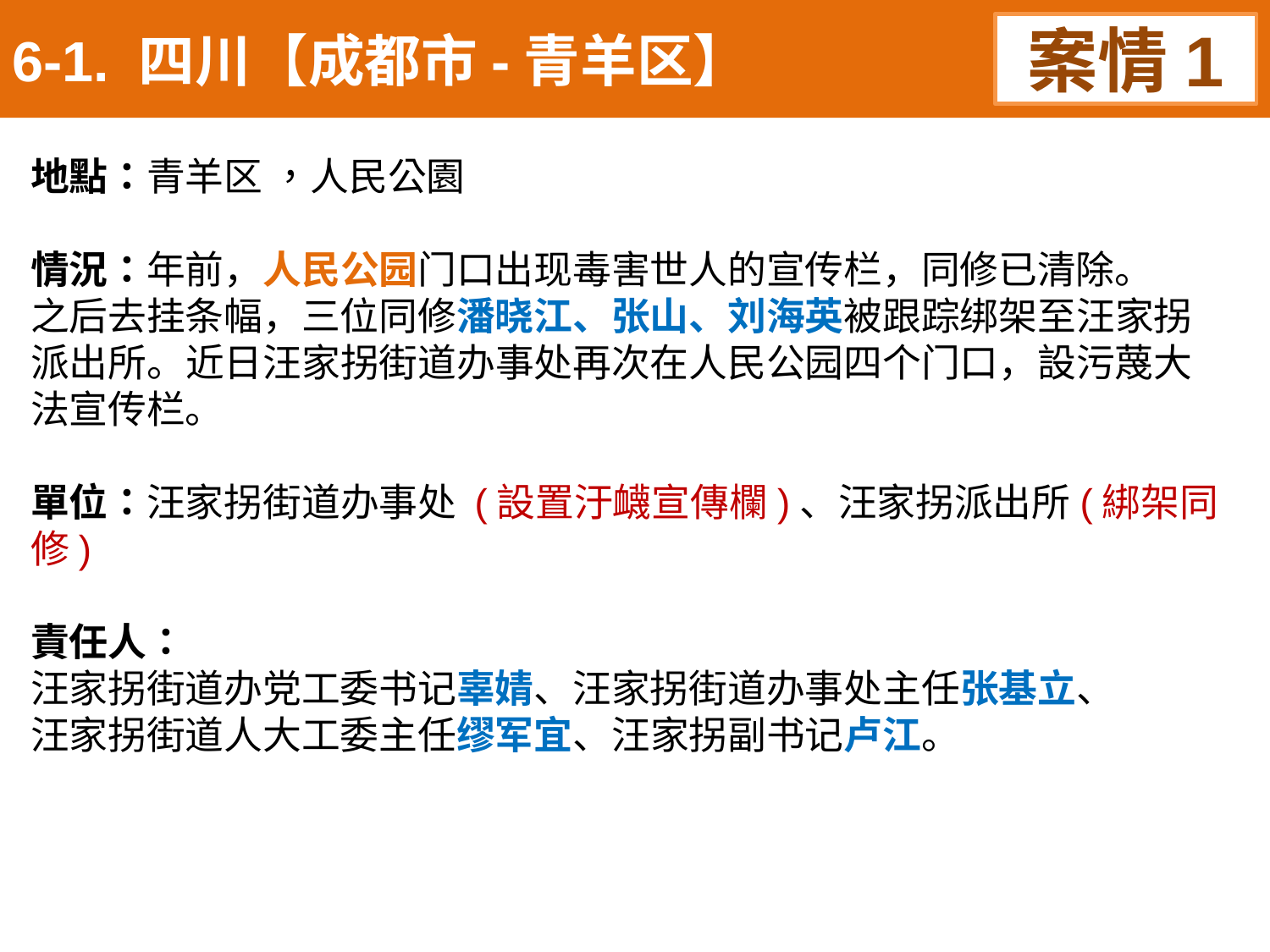

6-1. 四川【成都市-青羊区】
案情1

地點：青羊区 ，人民公園

情況：年前，人民公园门口出现毒害世人的宣传栏，同修已清除。
之后去挂条幅，三位同修潘晓江、张山、刘海英被跟踪绑架至汪家拐派出所。近日汪家拐街道办事处再次在人民公园四个门口，設污蔑大法宣传栏。

單位：汪家拐街道办事处 (設置汙衊宣傳欄)、汪家拐派出所(綁架同修)

責任人：
汪家拐街道办党工委书记辜婧、汪家拐街道办事处主任张基立、
汪家拐街道人大工委主任缪军宜、汪家拐副书记卢江。